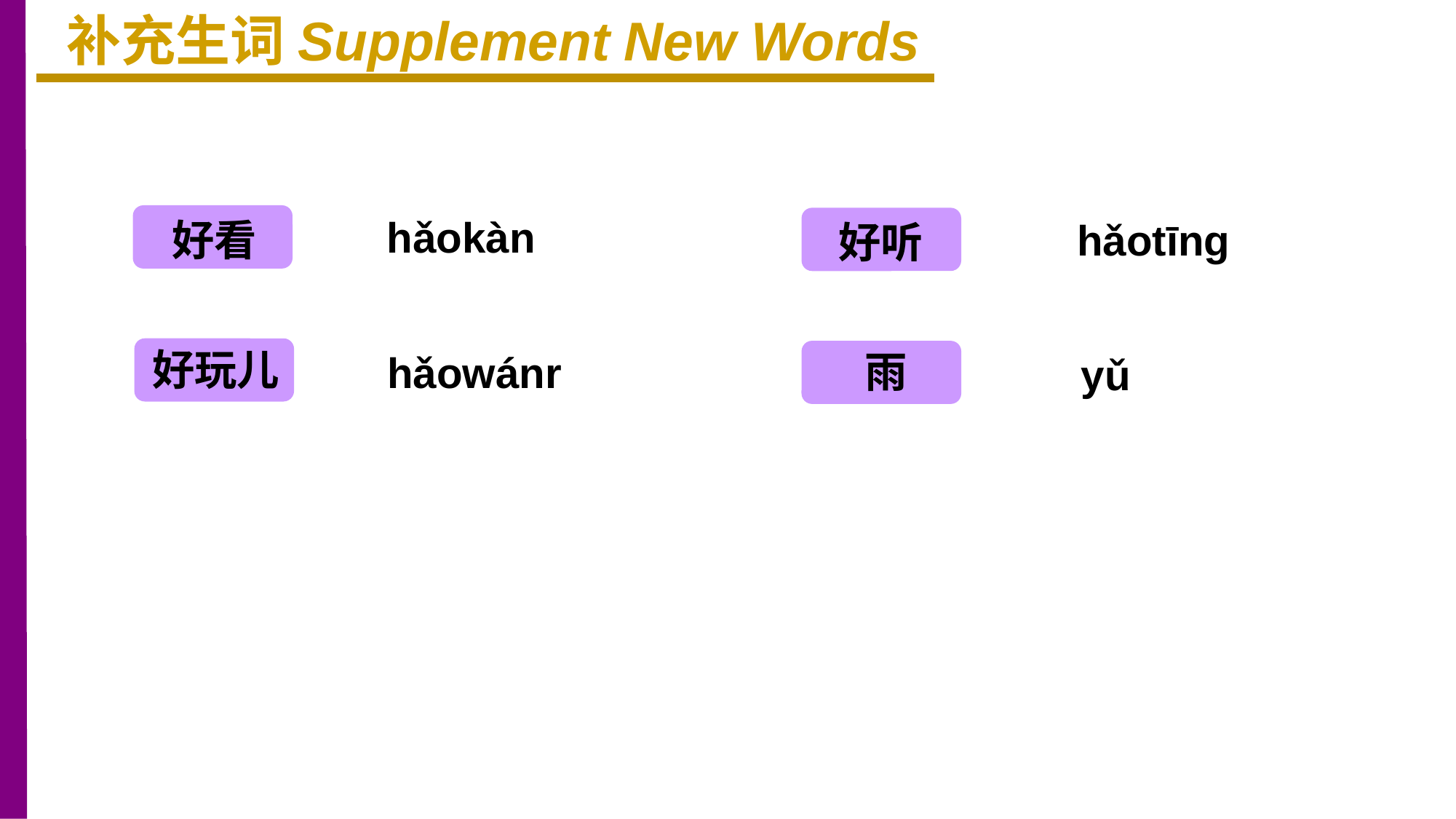

补充生词Supplement New Words

好看
hǎokàn
hǎotīng

好听
好玩儿

雨

hǎowánr
yǔ